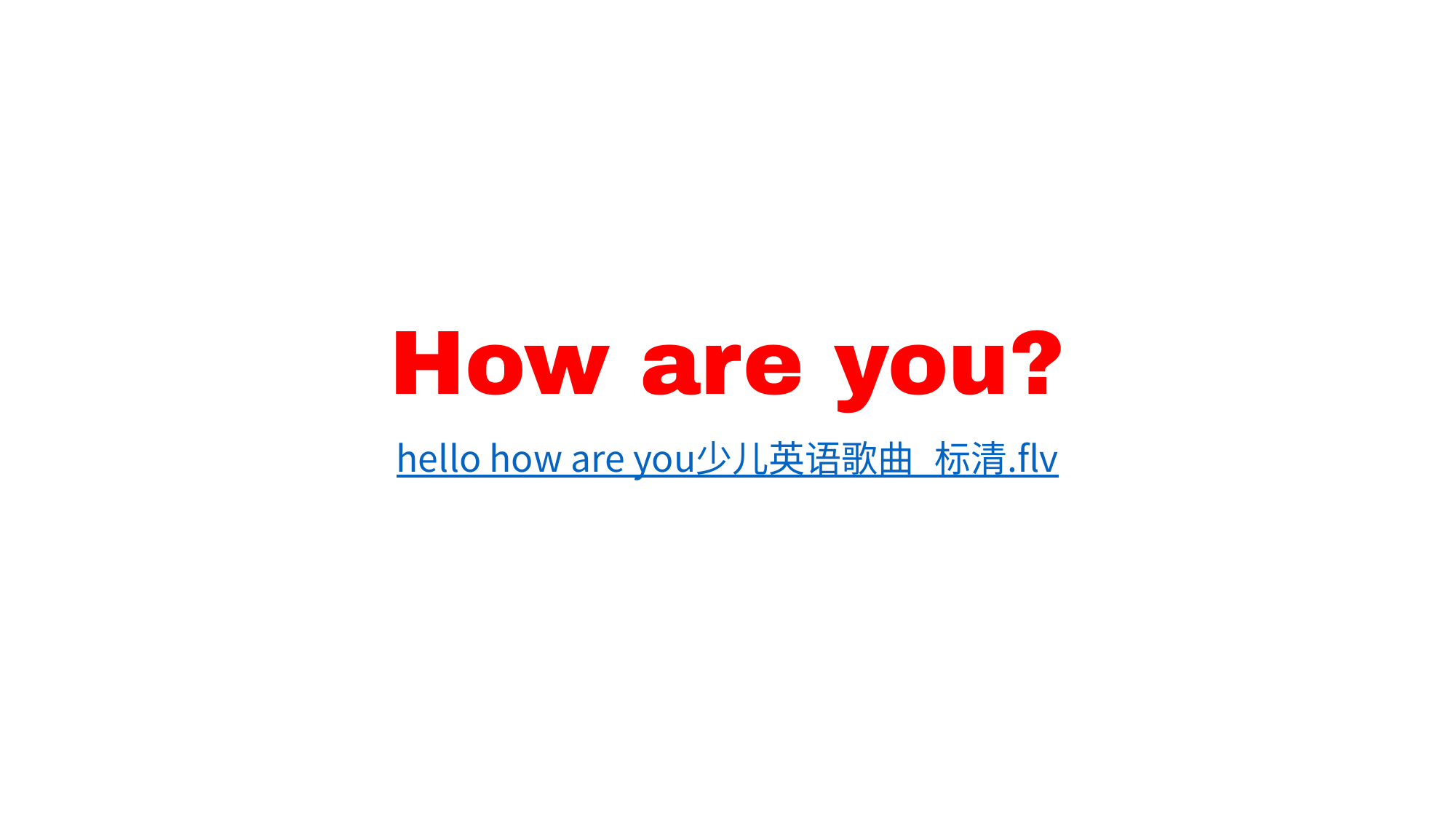

# How are you?
hello how are you少儿英语歌曲_标清.flv